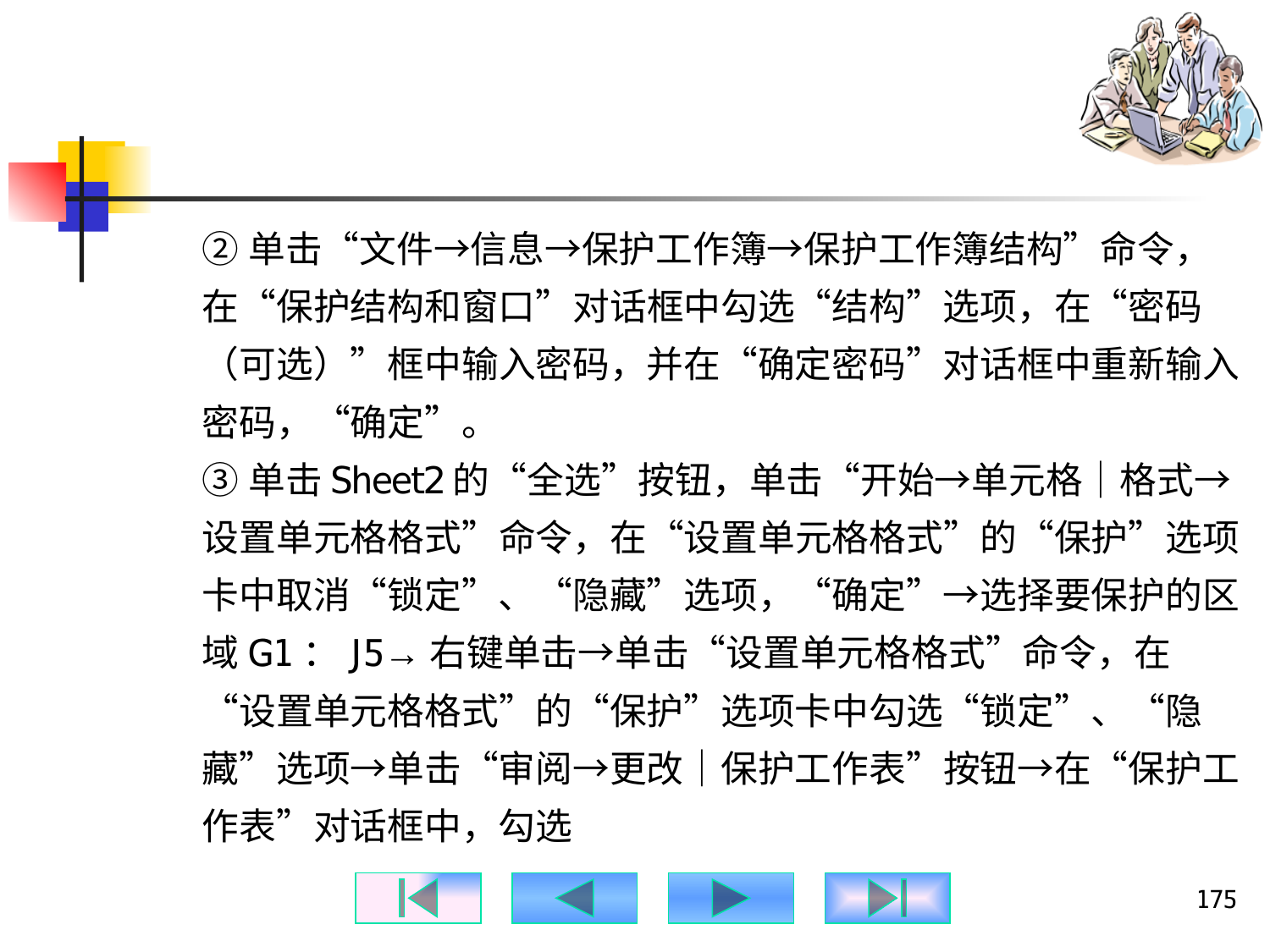

#
②单击“文件→信息→保护工作簿→保护工作簿结构”命令，在“保护结构和窗口”对话框中勾选“结构”选项，在“密码（可选）”框中输入密码，并在“确定密码”对话框中重新输入密码，“确定”。
③单击Sheet2的“全选”按钮，单击“开始→单元格｜格式→设置单元格格式”命令，在“设置单元格格式”的“保护”选项卡中取消“锁定”、“隐藏”选项，“确定”→选择要保护的区域G1：J5→右键单击→单击“设置单元格格式”命令，在“设置单元格格式”的“保护”选项卡中勾选“锁定”、“隐藏”选项→单击“审阅→更改｜保护工作表”按钮→在“保护工作表”对话框中，勾选
175